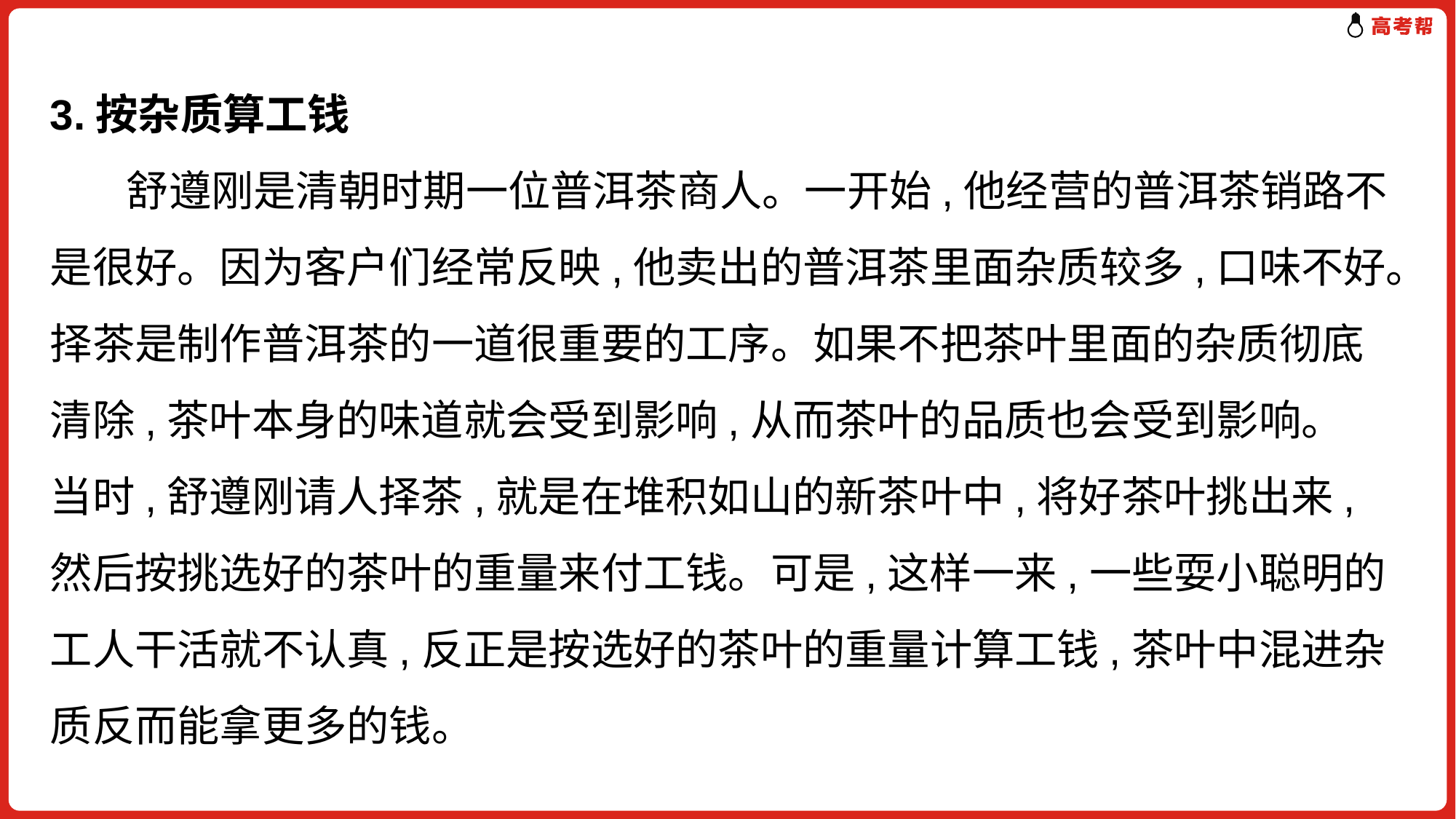

3.按杂质算工钱
       舒遵刚是清朝时期一位普洱茶商人。一开始,他经营的普洱茶销路不是很好。因为客户们经常反映,他卖出的普洱茶里面杂质较多,口味不好。
择茶是制作普洱茶的一道很重要的工序。如果不把茶叶里面的杂质彻底清除,茶叶本身的味道就会受到影响,从而茶叶的品质也会受到影响。
当时,舒遵刚请人择茶,就是在堆积如山的新茶叶中,将好茶叶挑出来,然后按挑选好的茶叶的重量来付工钱。可是,这样一来,一些耍小聪明的工人干活就不认真,反正是按选好的茶叶的重量计算工钱,茶叶中混进杂质反而能拿更多的钱。